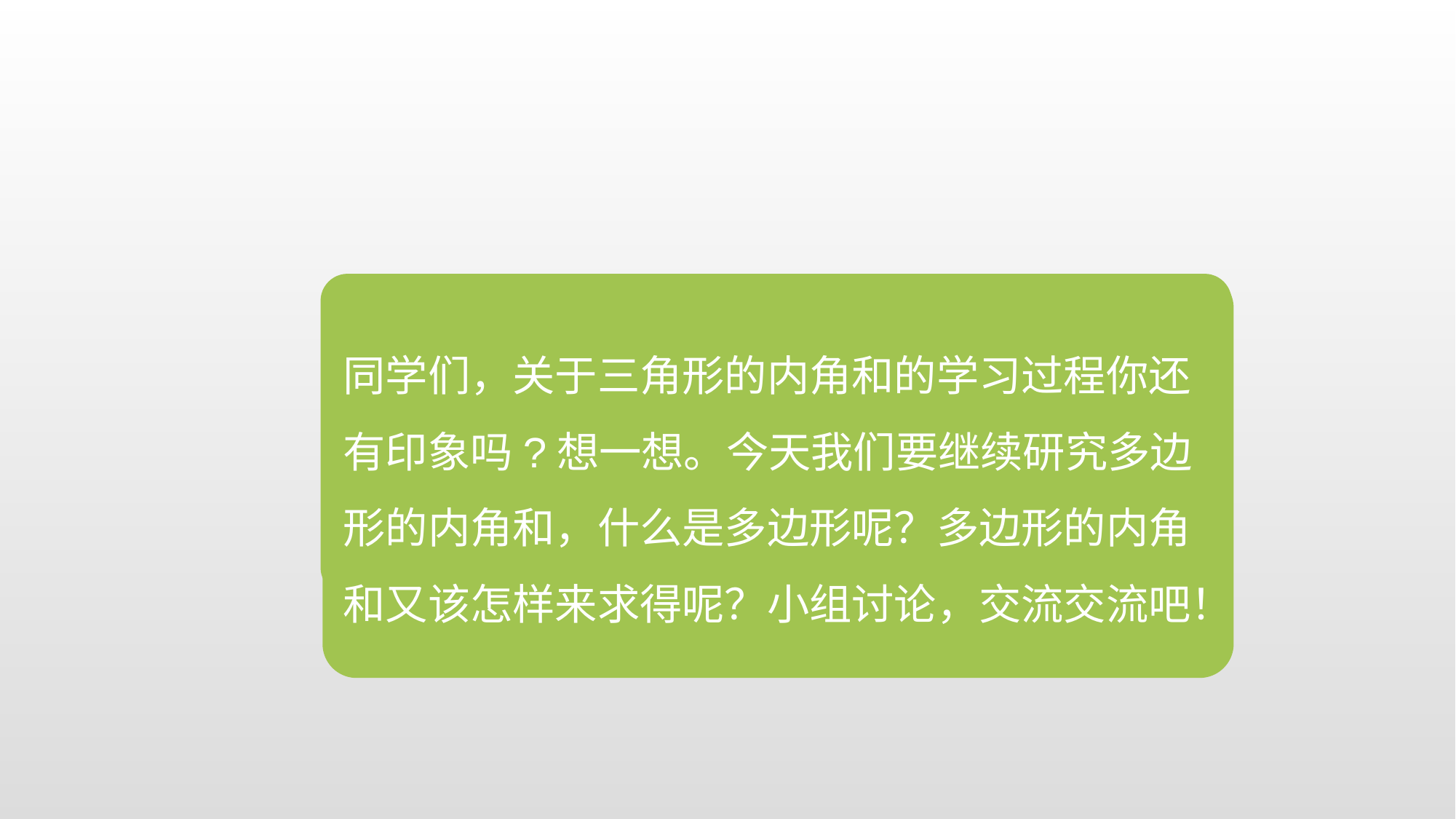

请在书本第112的方格图中设计一个你喜欢的图案，再简单交代一下你希望如何平移，最后交给你的同桌，互相挑战一下吧！
同学们，关于三角形的内角和的学习过程你还有印象吗?想一想。今天我们要继续研究多边形的内角和，什么是多边形呢？多边形的内角和又该怎样来求得呢？小组讨论，交流交流吧！